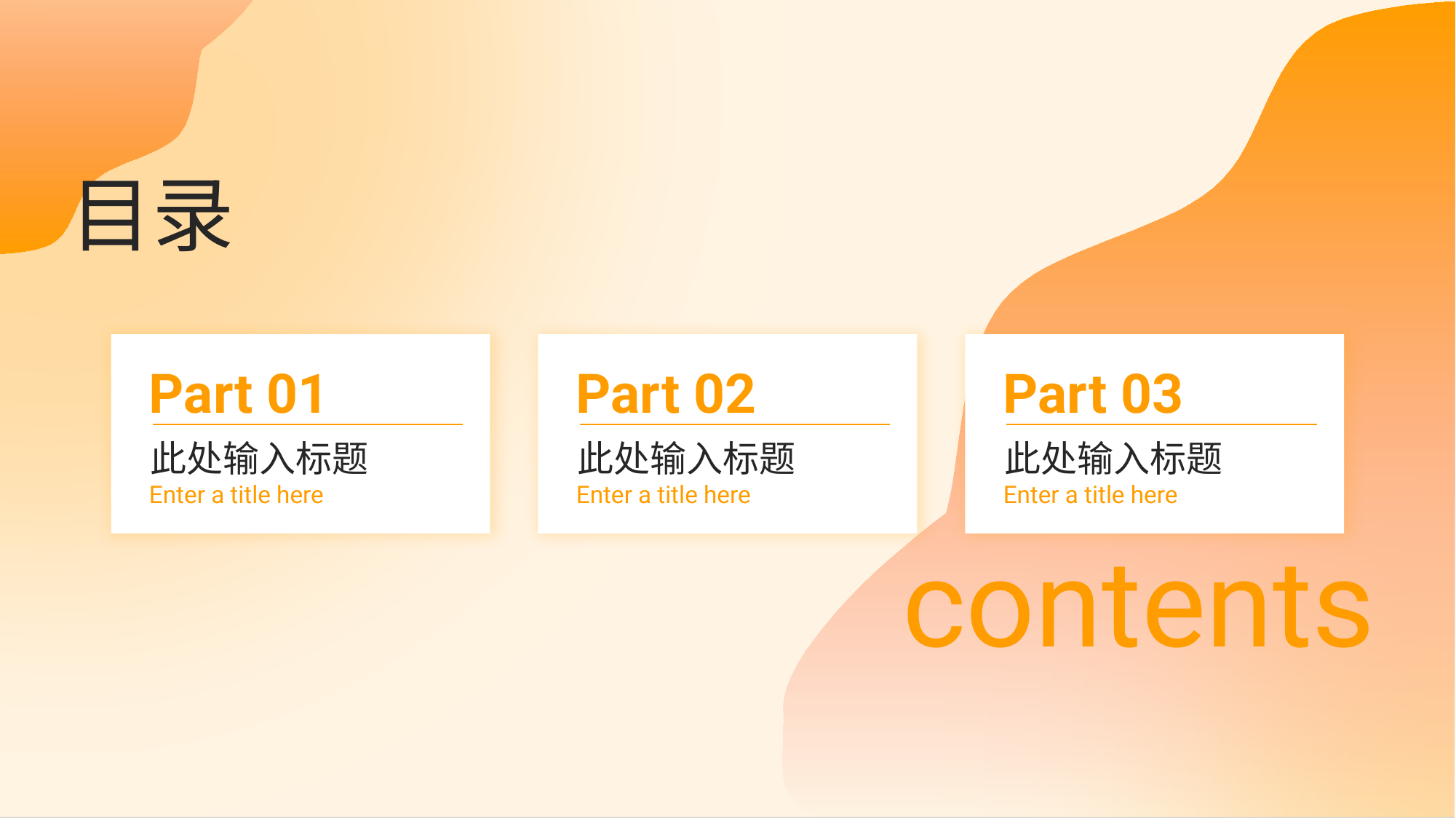

目录

Part 01
此处输入标题
Enter a title here

Part 02
此处输入标题
Enter a title here

Part 03
此处输入标题
Enter a title here